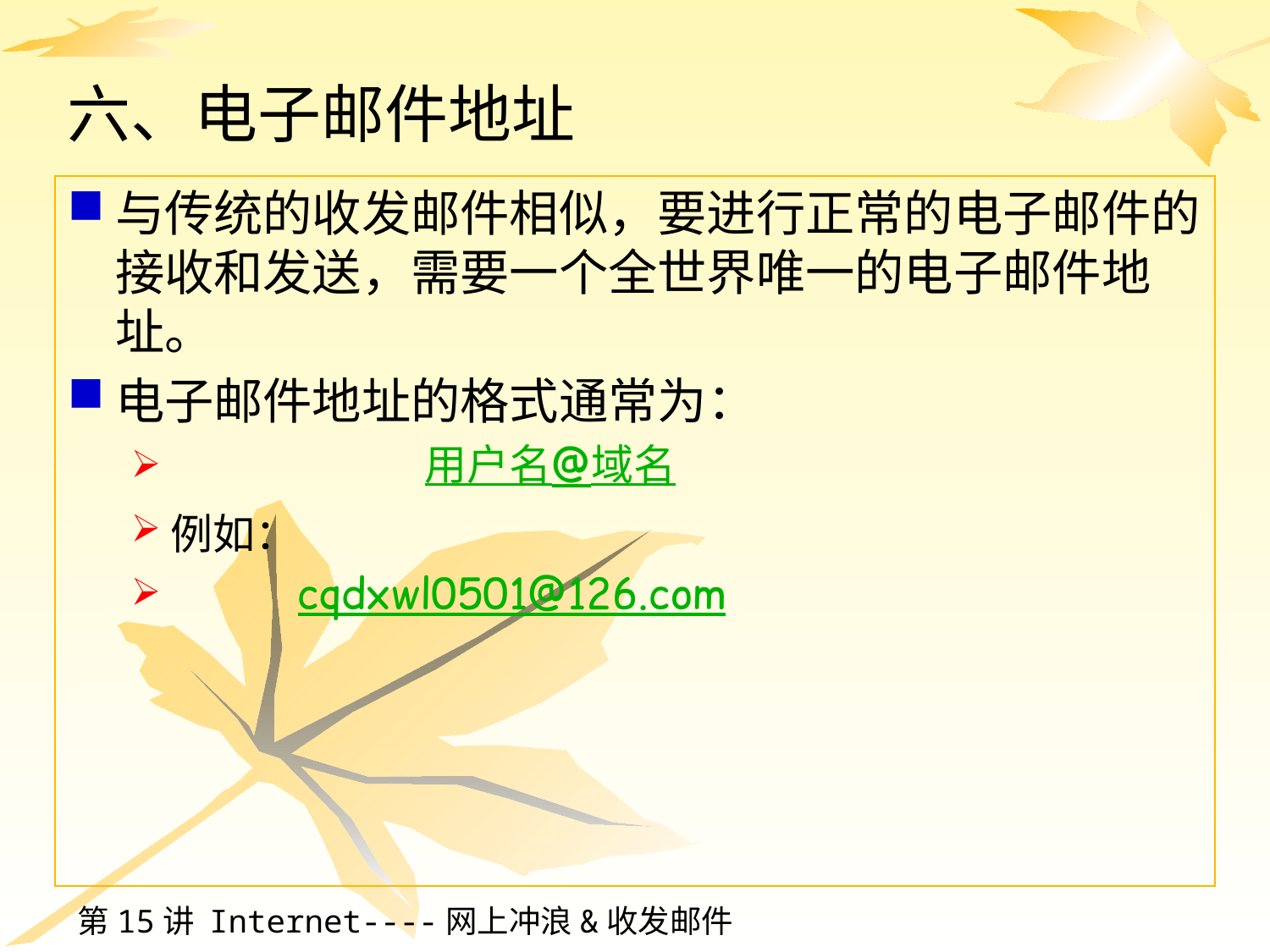

# 六、电子邮件地址
与传统的收发邮件相似，要进行正常的电子邮件的接收和发送，需要一个全世界唯一的电子邮件地址。
电子邮件地址的格式通常为：
		用户名@域名
例如：
	cqdxwl0501@126.com